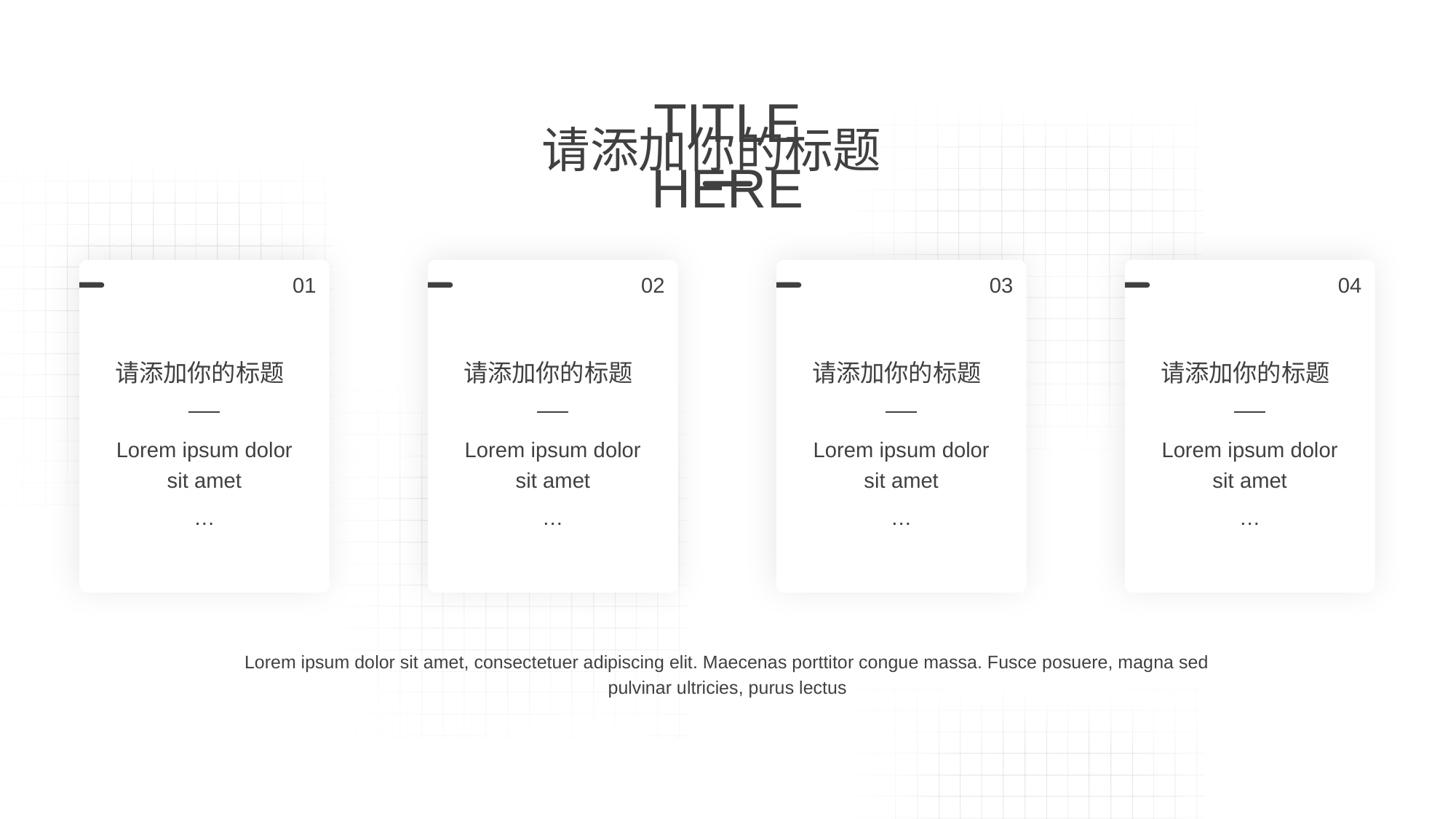

01
02
03
04

请添加你的标题
请添加你的标题
请添加你的标题
请添加你的标题
Lorem ipsum dolor sit amet
Lorem ipsum dolor sit amet
Lorem ipsum dolor sit amet
Lorem ipsum dolor sit amet
…
…
…
…
Lorem ipsum dolor sit amet, consectetuer adipiscing elit. Maecenas porttitor congue massa. Fusce posuere, magna sed pulvinar ultricies, purus lectus